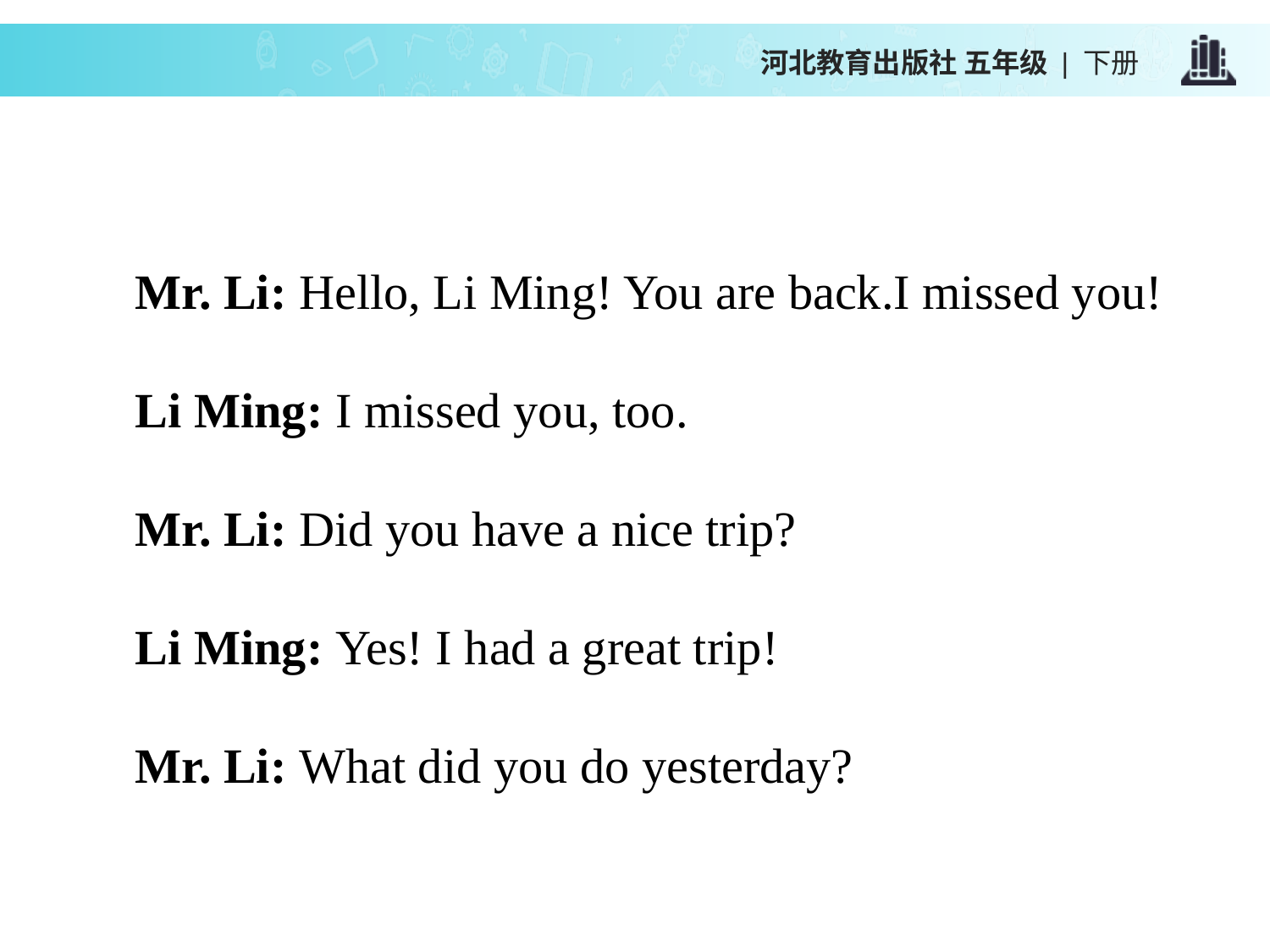

河北教育出版社 五年级 | 下册
Mr. Li: Hello, Li Ming! You are back.I missed you!
Li Ming: I missed you, too.
Mr. Li: Did you have a nice trip?
Li Ming: Yes! I had a great trip!
Mr. Li: What did you do yesterday?